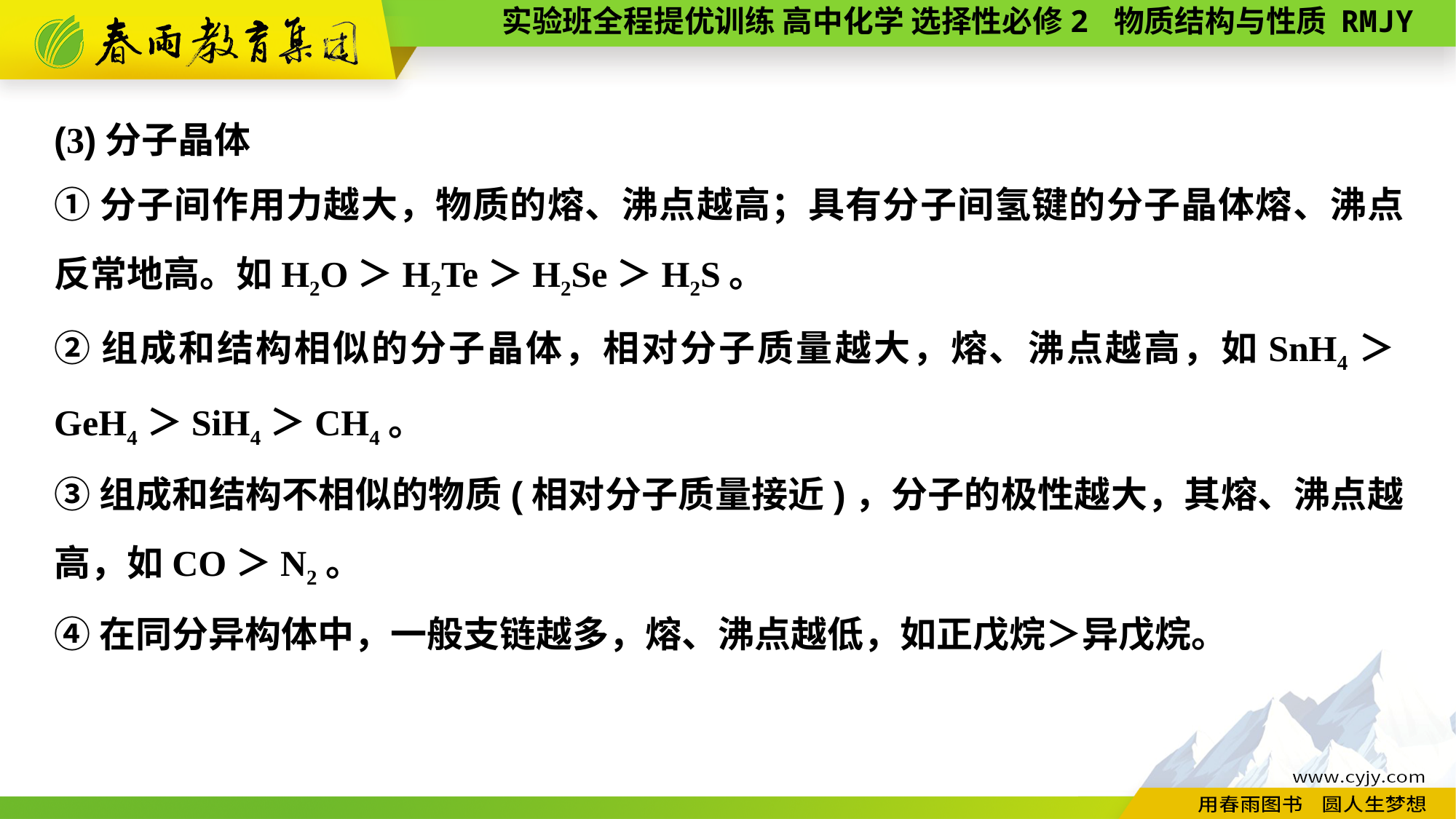

(3)分子晶体
①分子间作用力越大，物质的熔、沸点越高；具有分子间氢键的分子晶体熔、沸点反常地高。如H2O＞H2Te＞H2Se＞H2S。
②组成和结构相似的分子晶体，相对分子质量越大，熔、沸点越高，如SnH4＞GeH4＞SiH4＞CH4。
③组成和结构不相似的物质(相对分子质量接近)，分子的极性越大，其熔、沸点越高，如CO＞N2。
④在同分异构体中，一般支链越多，熔、沸点越低，如正戊烷＞异戊烷。